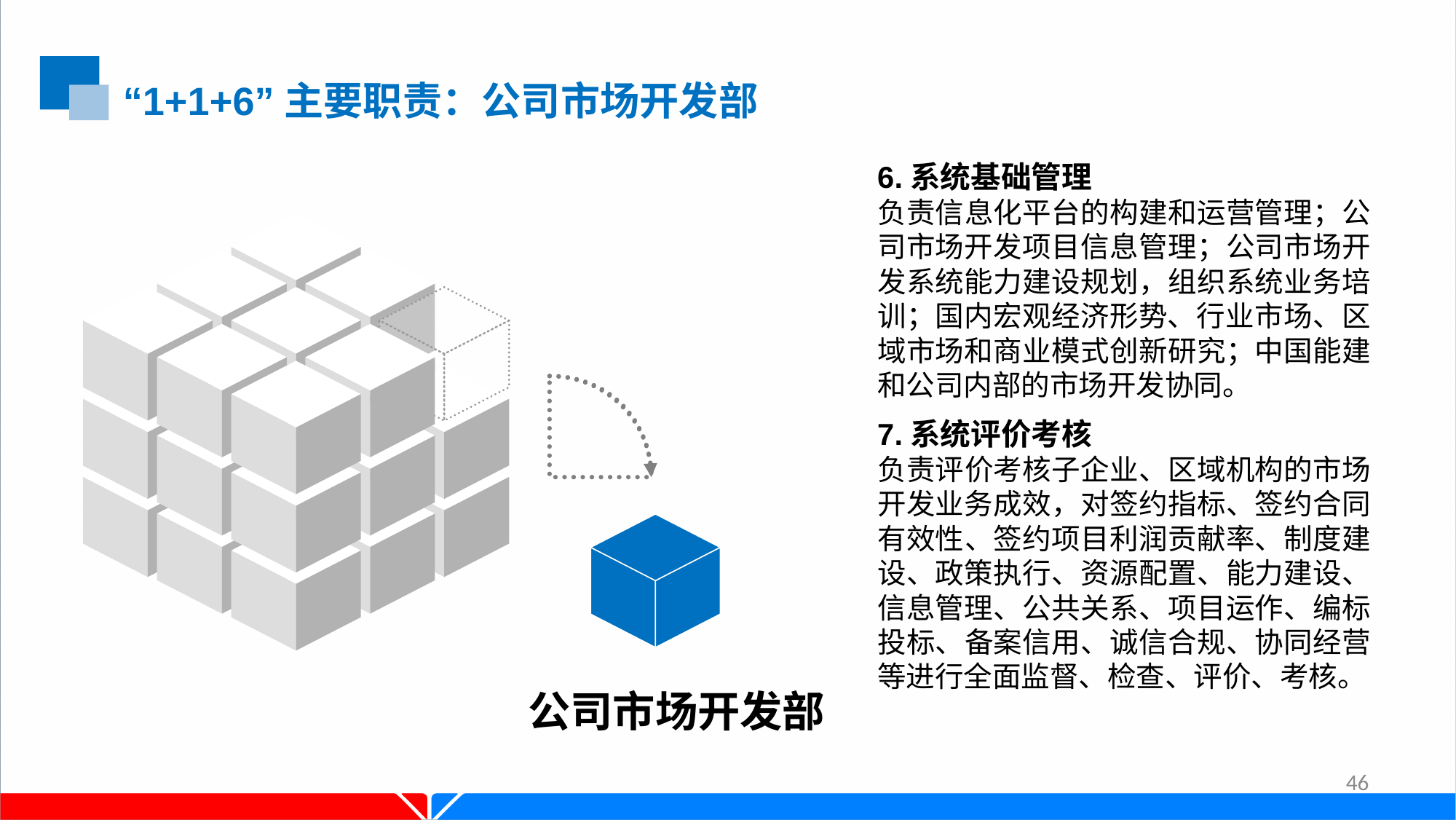

“1+1+6”主要职责：公司市场开发部

6.系统基础管理
负责信息化平台的构建和运营管理；公司市场开发项目信息管理；公司市场开发系统能力建设规划，组织系统业务培训；国内宏观经济形势、行业市场、区域市场和商业模式创新研究；中国能建和公司内部的市场开发协同。

7.系统评价考核
负责评价考核子企业、区域机构的市场开发业务成效，对签约指标、签约合同有效性、签约项目利润贡献率、制度建设、政策执行、资源配置、能力建设、信息管理、公共关系、项目运作、编标投标、备案信用、诚信合规、协同经营等进行全面监督、检查、评价、考核。

公司市场开发部
46